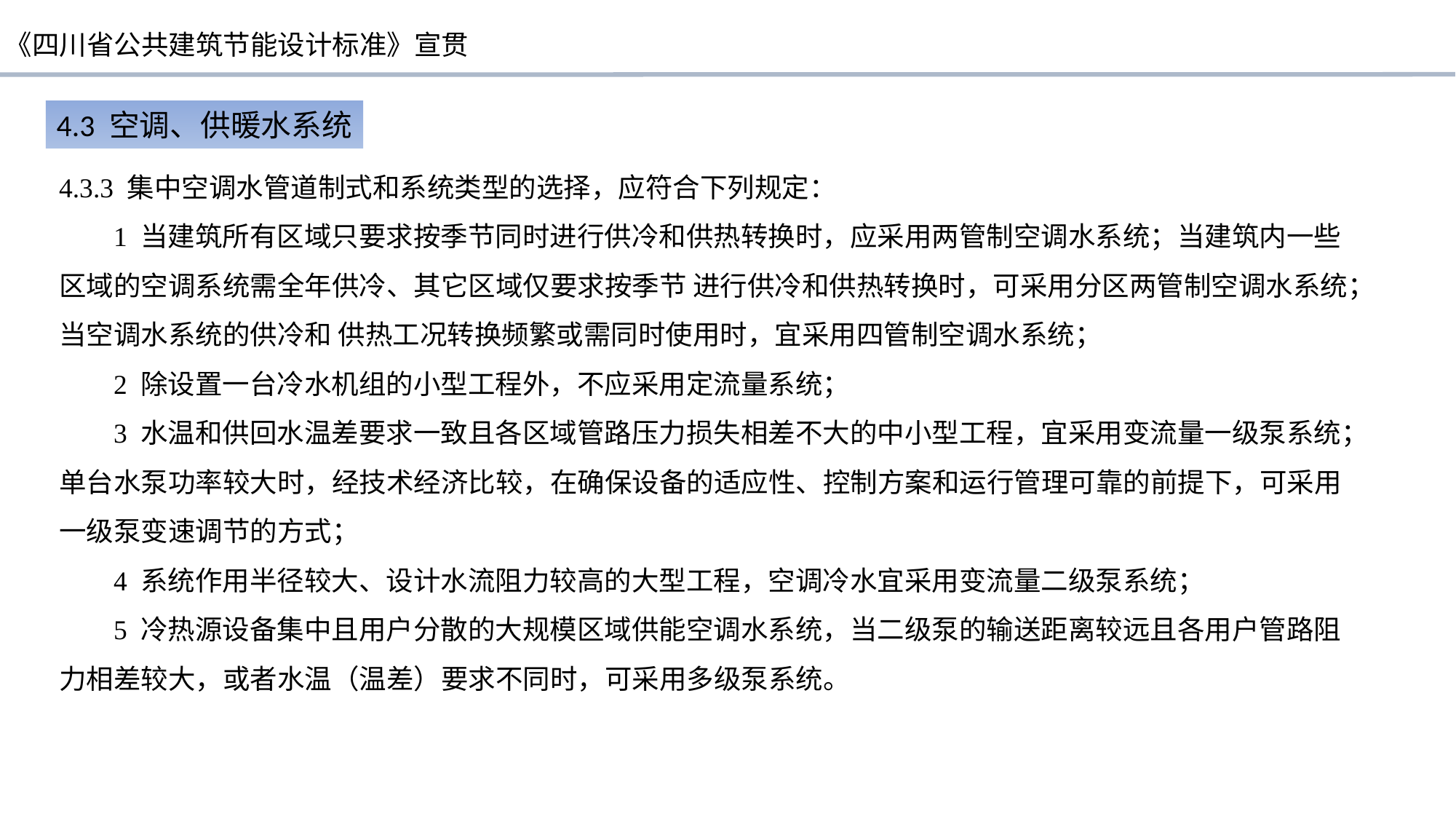

4.3 空调、供暖水系统
4.3.3 集中空调水管道制式和系统类型的选择，应符合下列规定：
1 当建筑所有区域只要求按季节同时进行供冷和供热转换时，应采用两管制空调水系统；当建筑内一些区域的空调系统需全年供冷、其它区域仅要求按季节 进行供冷和供热转换时，可采用分区两管制空调水系统；当空调水系统的供冷和 供热工况转换频繁或需同时使用时，宜采用四管制空调水系统；
2 除设置一台冷水机组的小型工程外，不应采用定流量系统；
3 水温和供回水温差要求一致且各区域管路压力损失相差不大的中小型工程，宜采用变流量一级泵系统；单台水泵功率较大时，经技术经济比较，在确保设备的适应性、控制方案和运行管理可靠的前提下，可采用一级泵变速调节的方式；
4 系统作用半径较大、设计水流阻力较高的大型工程，空调冷水宜采用变流量二级泵系统；
5 冷热源设备集中且用户分散的大规模区域供能空调水系统，当二级泵的输送距离较远且各用户管路阻力相差较大，或者水温（温差）要求不同时，可采用多级泵系统。